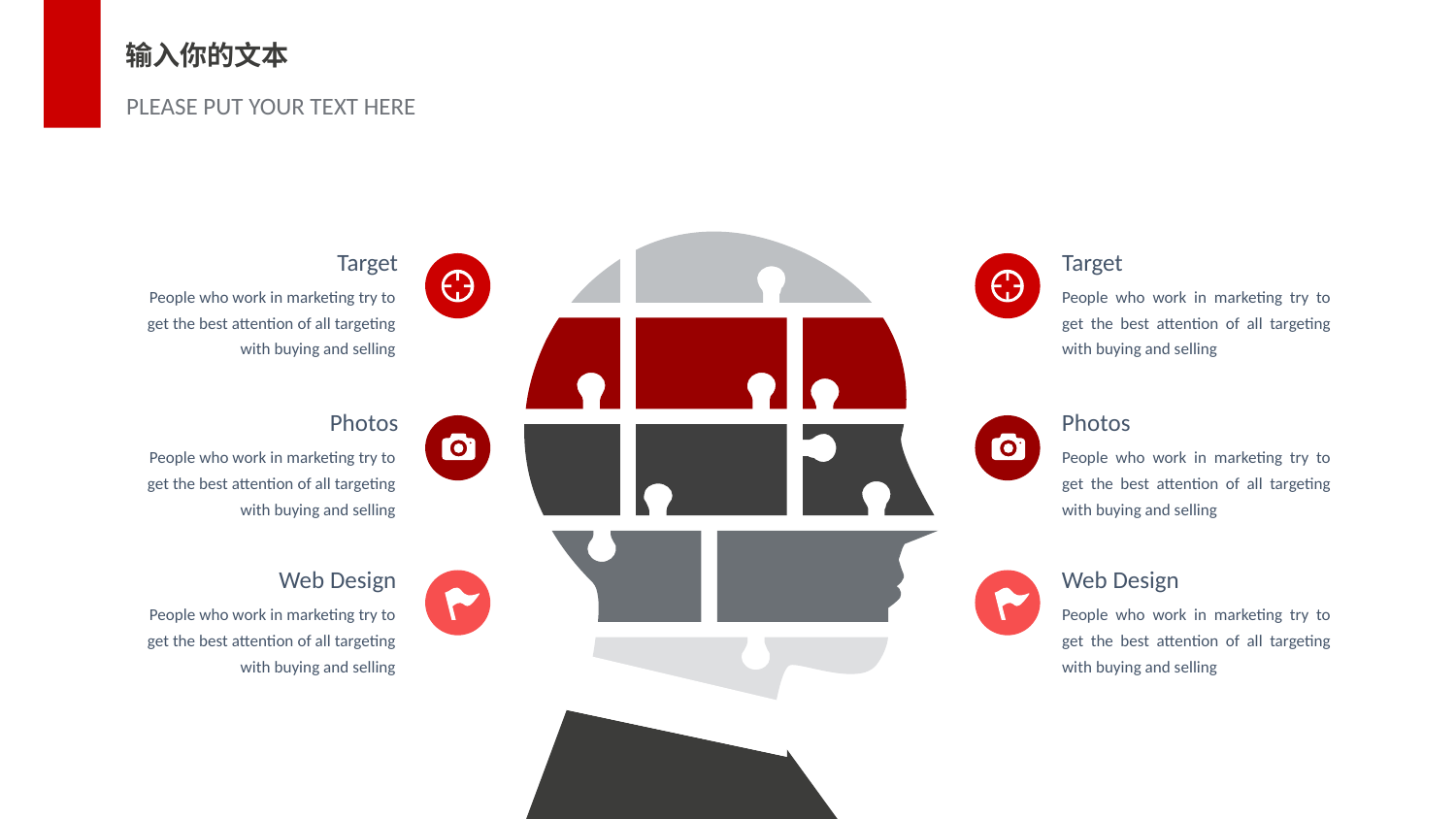

输入你的文本
PLEASE PUT YOUR TEXT HERE

Target
Target

People who work in marketing try to get the best attention of all targeting with buying and selling
People who work in marketing try to get the best attention of all targeting with buying and selling
Photos
Photos

People who work in marketing try to get the best attention of all targeting with buying and selling
People who work in marketing try to get the best attention of all targeting with buying and selling
Web Design
Web Design

People who work in marketing try to get the best attention of all targeting with buying and selling
People who work in marketing try to get the best attention of all targeting with buying and selling